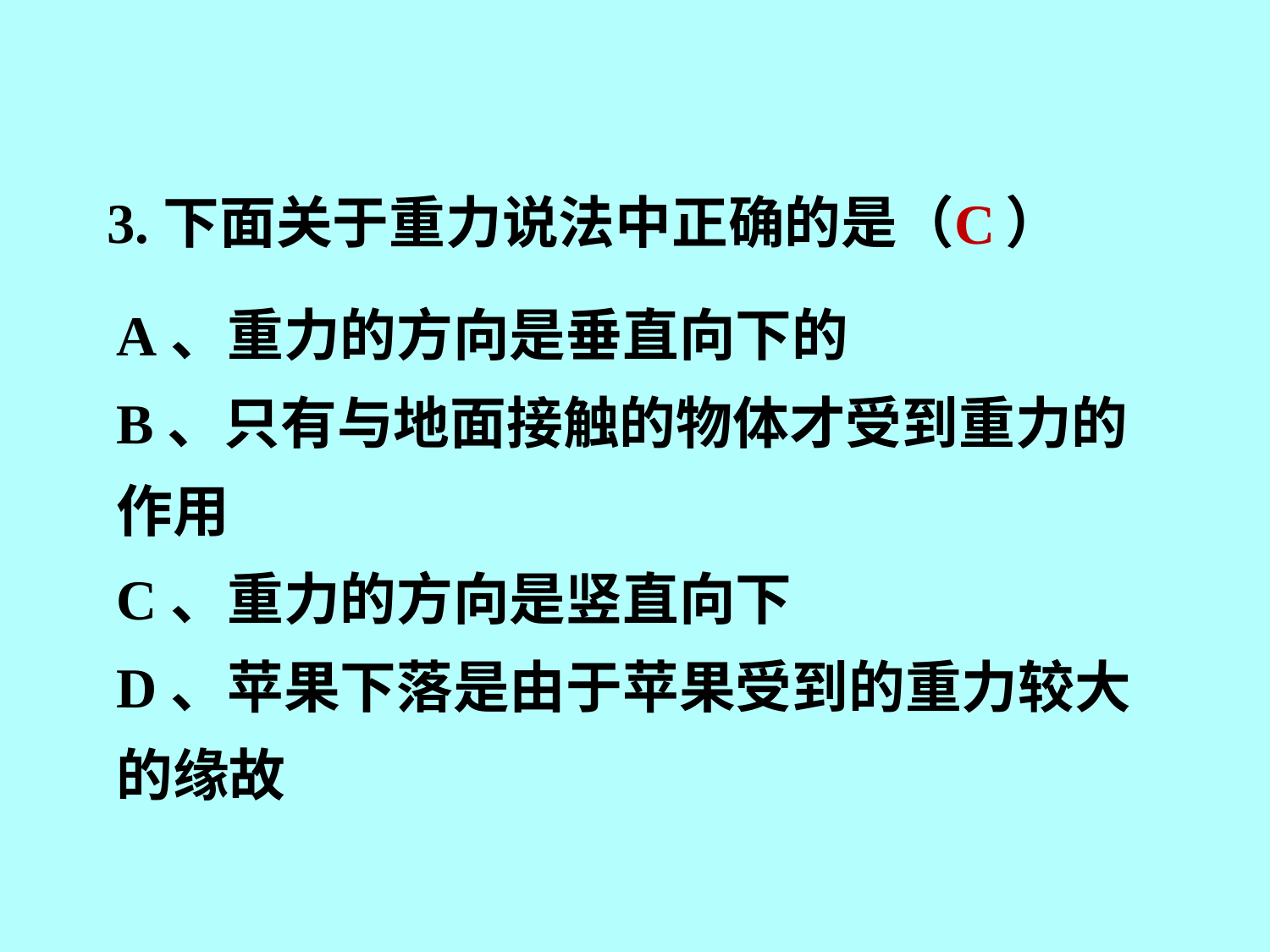

C
3.下面关于重力说法中正确的是（    ）
A、重力的方向是垂直向下的
B、只有与地面接触的物体才受到重力的作用
C、重力的方向是竖直向下
D、苹果下落是由于苹果受到的重力较大的缘故